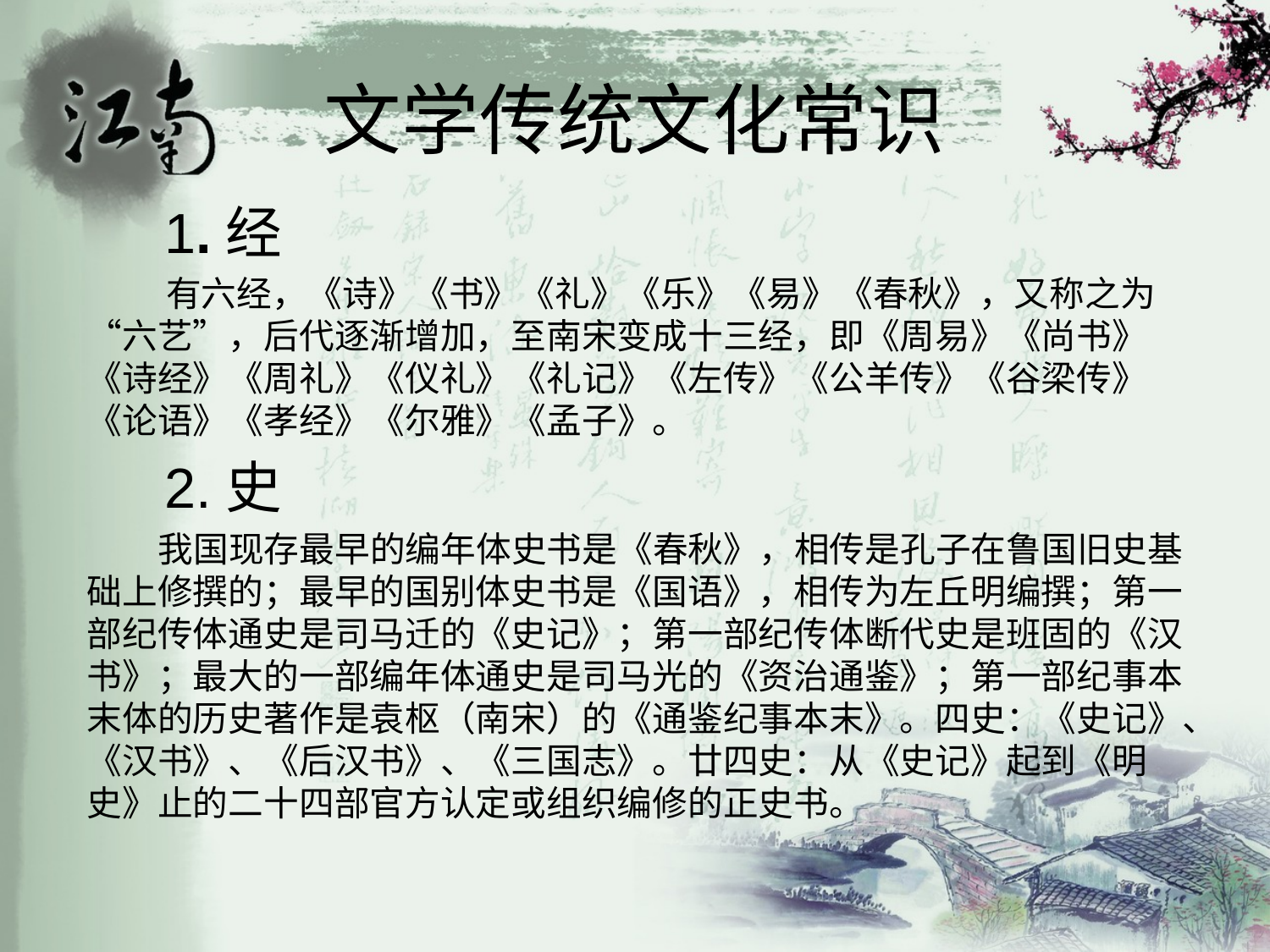

# 文学传统文化常识
        1.经
         有六经，《诗》《书》《礼》《乐》《易》《春秋》，又称之为“六艺”，后代逐渐增加，至南宋变成十三经，即《周易》《尚书》《诗经》《周礼》《仪礼》《礼记》《左传》《公羊传》《谷梁传》《论语》《孝经》《尔雅》《孟子》。
        2.史
        我国现存最早的编年体史书是《春秋》，相传是孔子在鲁国旧史基础上修撰的；最早的国别体史书是《国语》，相传为左丘明编撰；第一部纪传体通史是司马迁的《史记》；第一部纪传体断代史是班固的《汉书》；最大的一部编年体通史是司马光的《资治通鉴》；第一部纪事本末体的历史著作是袁枢（南宋）的《通鉴纪事本末》。四史：《史记》、《汉书》、《后汉书》、《三国志》。廿四史：从《史记》起到《明史》止的二十四部官方认定或组织编修的正史书。